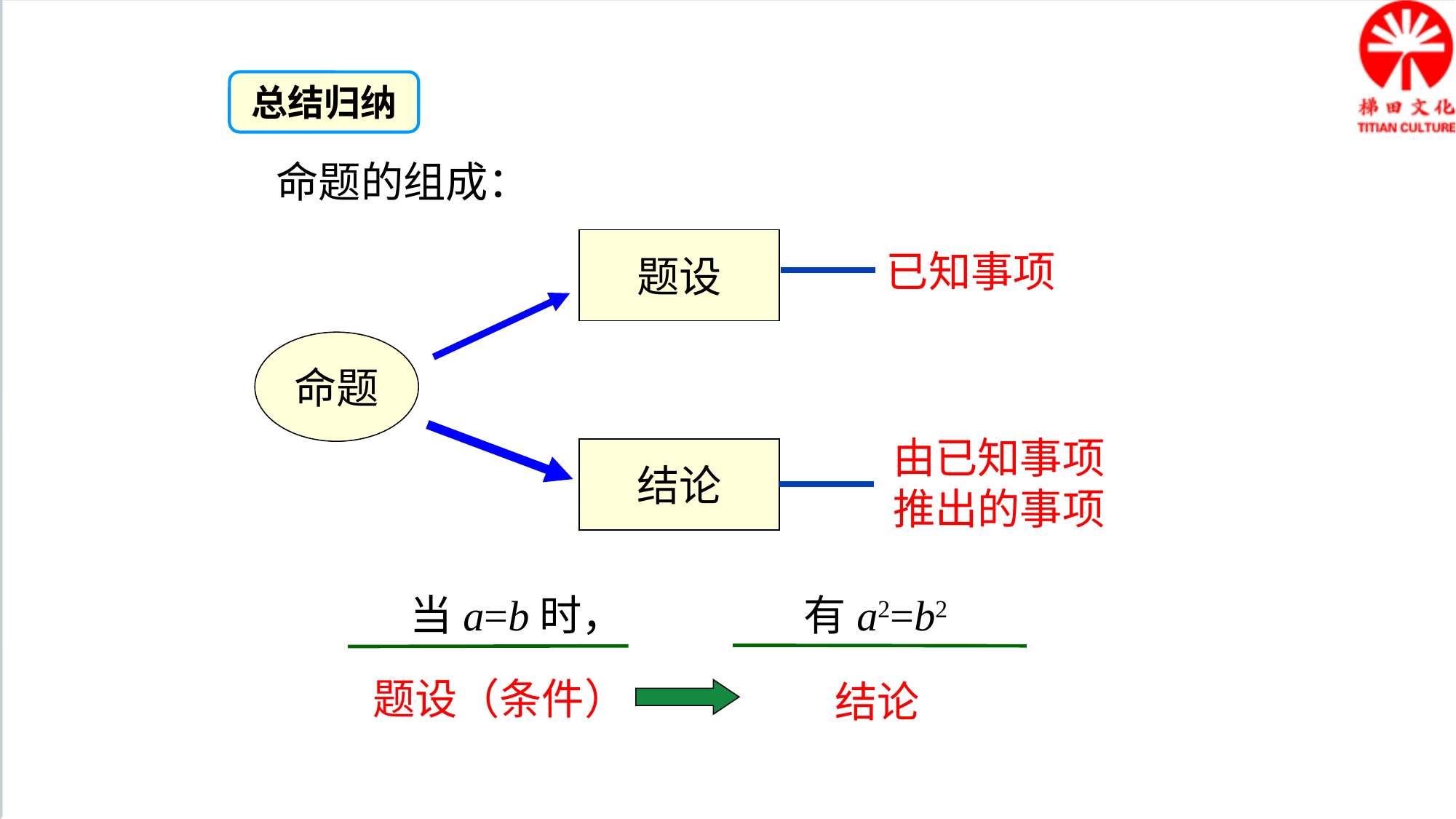

总结归纳
命题的组成：
题设
已知事项

命题

由已知事项推出的事项
结论
    当a=b时，                   有a2=b2

题设（条件）
结论